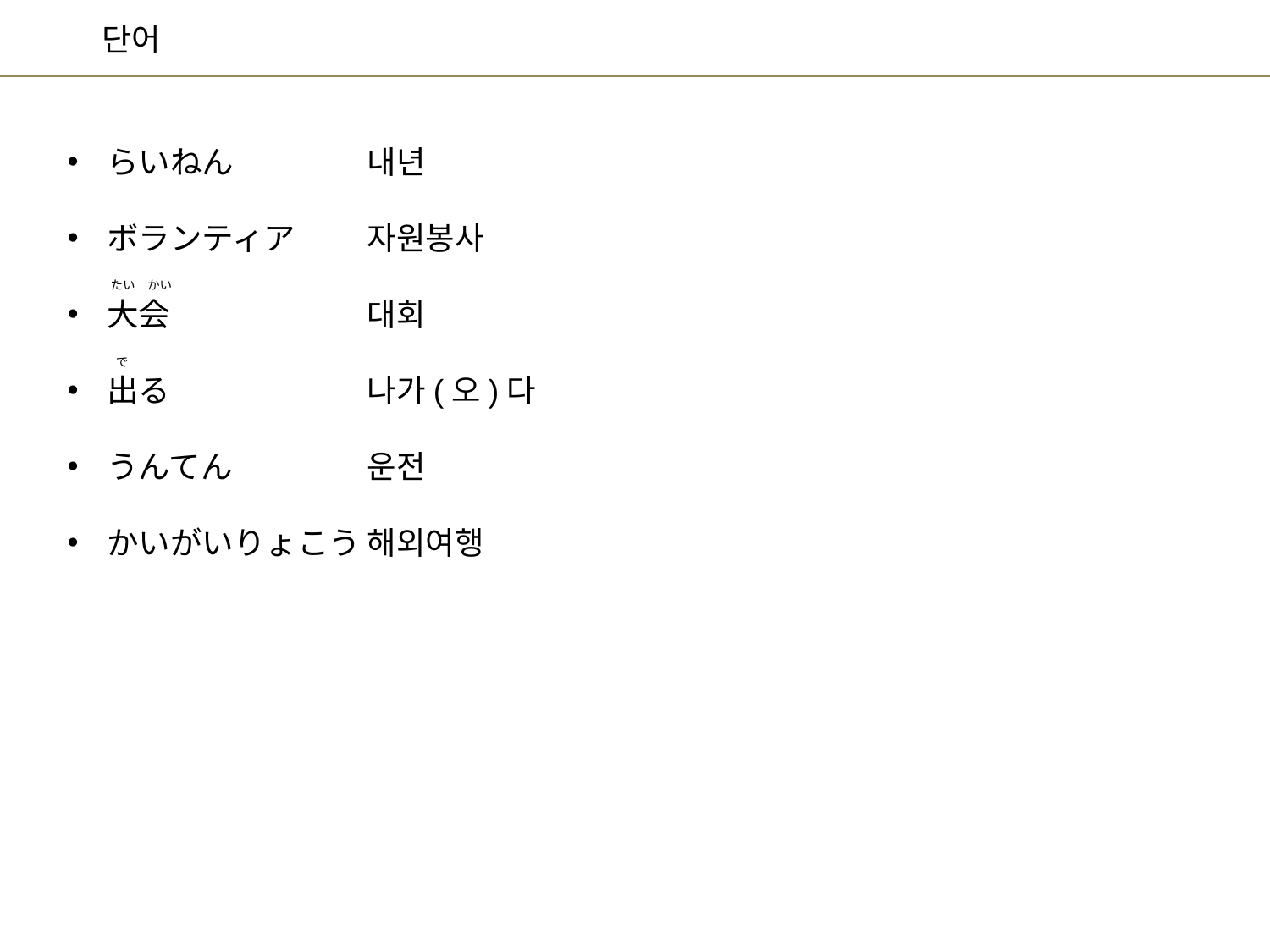

내년

자원봉사

대회

나가(오)다

운전

해외여행
らいねん

ボランティア

大会

出る

うんてん

かいがいりょこう
たい　かい
で